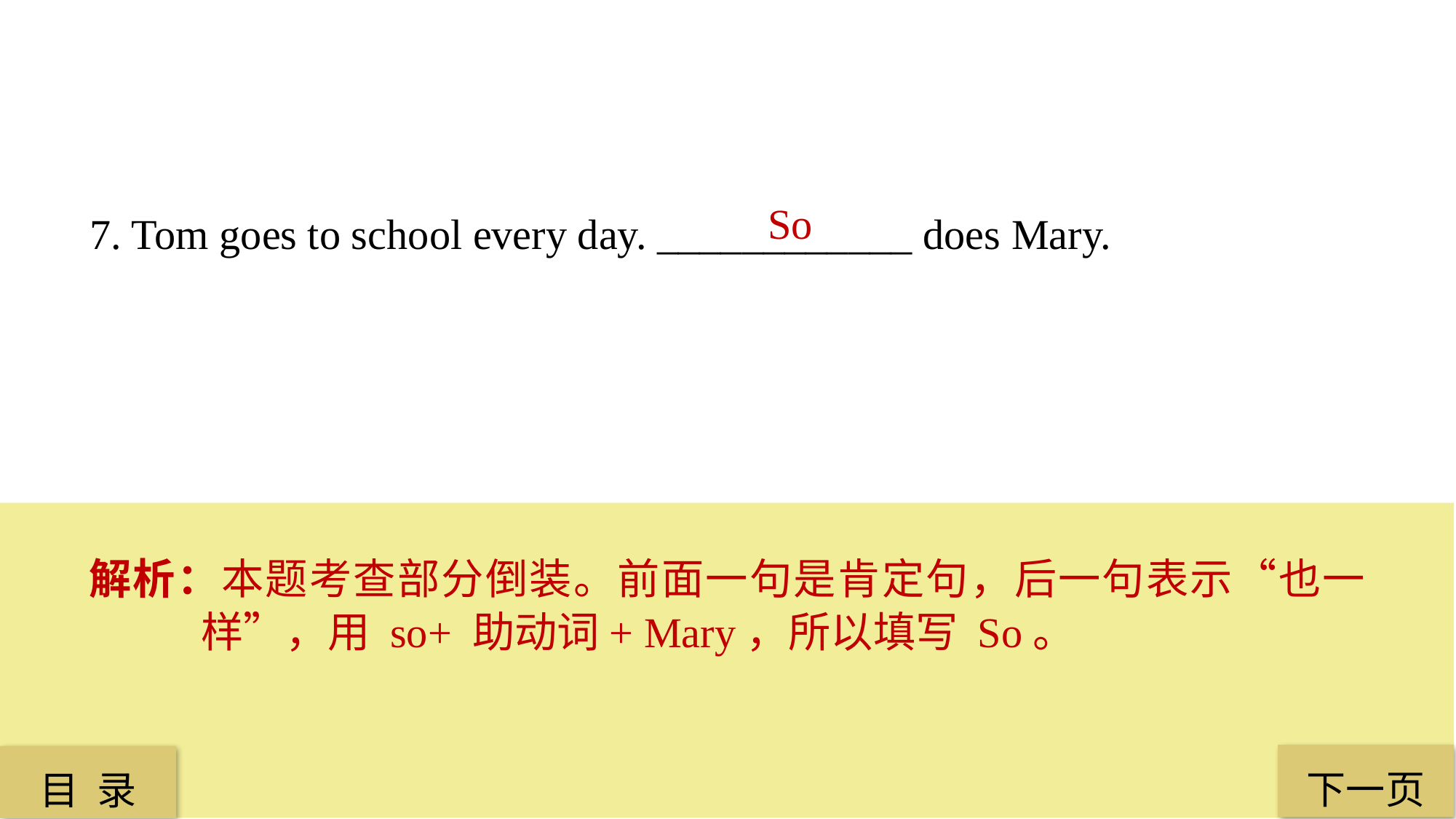

So
7. Tom goes to school every day. ____________ does Mary.
解析：本题考查部分倒装。前面一句是肯定句，后一句表示“也一样”，用 so+ 助动词+ Mary，所以填写 So。